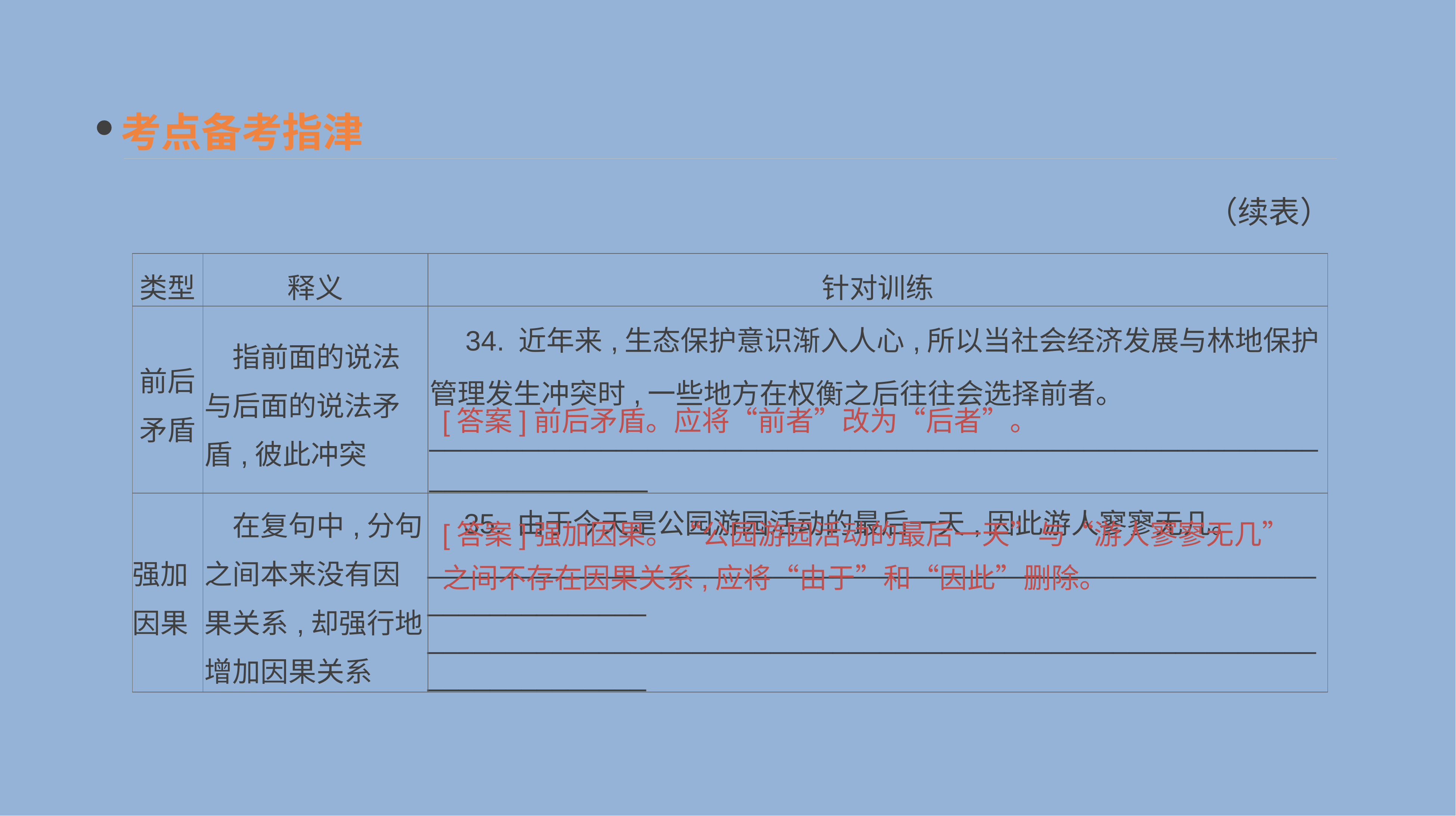

考点备考指津

（续表）
| 类型 | 释义 | 针对训练 |
| --- | --- | --- |
| 前后矛盾 | 指前面的说法与后面的说法矛盾,彼此冲突 | 34. 近年来,生态保护意识渐入人心,所以当社会经济发展与林地保护管理发生冲突时,一些地方在权衡之后往往会选择前者。 \_\_\_\_\_\_\_\_\_\_\_\_\_\_\_\_\_\_\_\_\_\_\_\_\_\_\_\_\_\_\_\_\_\_\_\_\_\_\_\_\_\_\_\_\_\_\_\_\_\_\_\_\_\_\_\_\_\_\_\_\_\_\_\_\_\_\_\_\_\_\_ |
| 强加因果 | 在复句中,分句之间本来没有因果关系,却强行地增加因果关系 | 35. 由于今天是公园游园活动的最后一天,因此游人寥寥无几。 \_\_\_\_\_\_\_\_\_\_\_\_\_\_\_\_\_\_\_\_\_\_\_\_\_\_\_\_\_\_\_\_\_\_\_\_\_\_\_\_\_\_\_\_\_\_\_\_\_\_\_\_\_\_\_\_\_\_\_\_\_\_\_\_\_\_\_\_\_\_\_ \_\_\_\_\_\_\_\_\_\_\_\_\_\_\_\_\_\_\_\_\_\_\_\_\_\_\_\_\_\_\_\_\_\_\_\_\_\_\_\_\_\_\_\_\_\_\_\_\_\_\_\_\_\_\_\_\_\_\_\_\_\_\_\_\_\_\_\_\_\_\_ |
[答案]前后矛盾。应将“前者”改为“后者”。
[答案]强加因果。“公园游园活动的最后一天”与“游人寥寥无几”之间不存在因果关系,应将“由于”和“因此”删除。